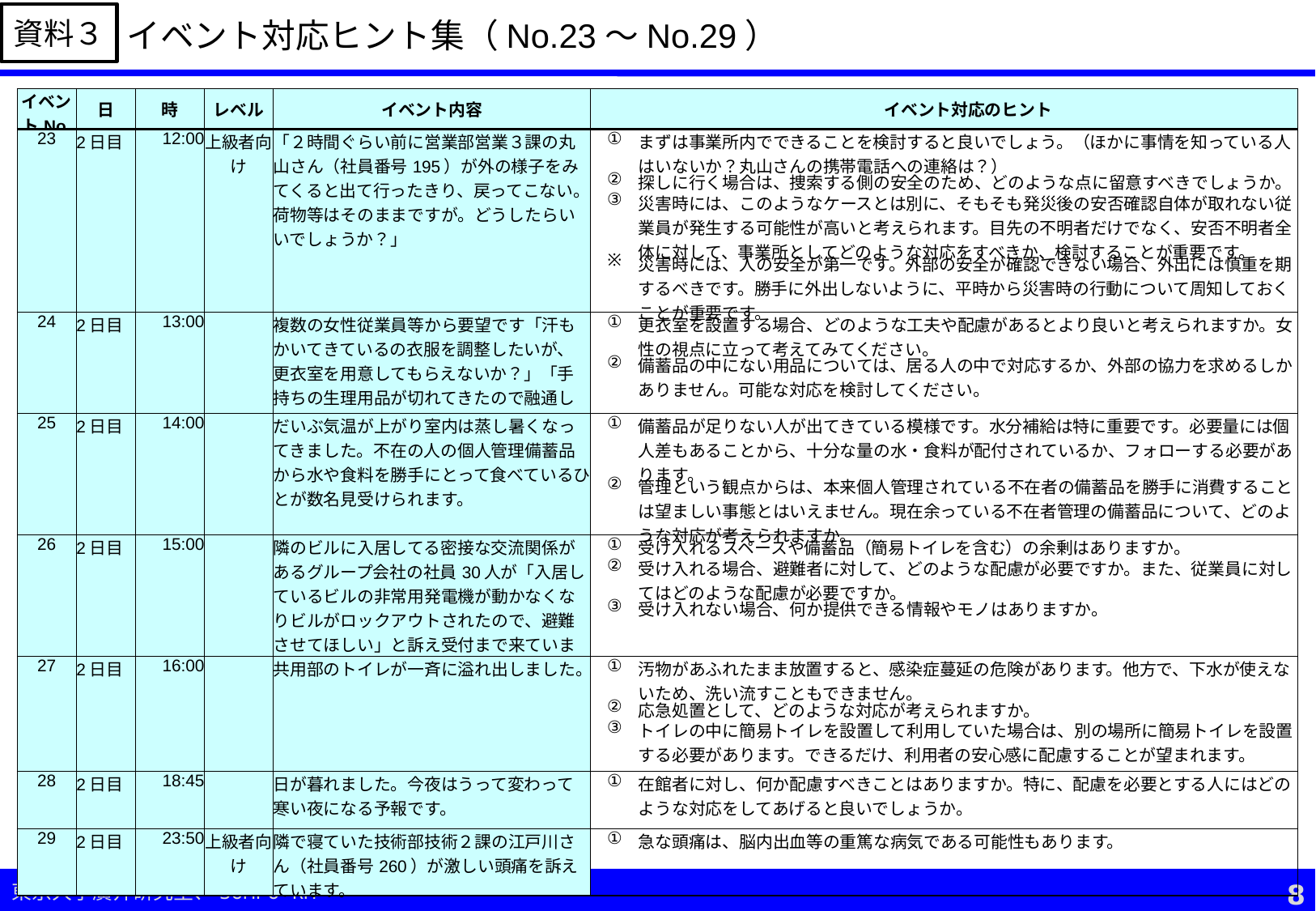

資料３
イベント対応ヒント集（No.23～No.29）
| イベントNo. | 日 | 時 | レベル | イベント内容 |  | イベント対応のヒント |
| --- | --- | --- | --- | --- | --- | --- |
| 23 | 2日目 | 12:00 | 上級者向け | 「２時間ぐらい前に営業部営業３課の丸山さん（社員番号195）が外の様子をみてくると出て行ったきり、戻ってこない。荷物等はそのままですが。どうしたらいいでしょうか？」 | ① | まずは事業所内でできることを検討すると良いでしょう。（ほかに事情を知っている人はいないか？丸山さんの携帯電話への連絡は？） |
|  |  |  |  |  | ② | 探しに行く場合は、捜索する側の安全のため、どのような点に留意すべきでしょうか。 |
|  |  |  |  |  | ③ | 災害時には、このようなケースとは別に、そもそも発災後の安否確認自体が取れない従業員が発生する可能性が高いと考えられます。目先の不明者だけでなく、安否不明者全体に対して、事業所としてどのような対応をすべきか、検討することが重要です。 |
|  |  |  |  |  | ※ | 災害時には、人の安全が第一です。外部の安全が確認できない場合、外出には慎重を期するべきです。勝手に外出しないように、平時から災害時の行動について周知しておくことが重要です。 |
| 24 | 2日目 | 13:00 |  | 複数の女性従業員等から要望です「汗もかいてきているの衣服を調整したいが、更衣室を用意してもらえないか？」「手持ちの生理用品が切れてきたので融通してほしい。」 | ① | 更衣室を設置する場合、どのような工夫や配慮があるとより良いと考えられますか。女性の視点に立って考えてみてください。 |
|  |  |  |  |  | ② | 備蓄品の中にない用品については、居る人の中で対応するか、外部の協力を求めるしかありません。可能な対応を検討してください。 |
| 25 | 2日目 | 14:00 |  | だいぶ気温が上がり室内は蒸し暑くなってきました。不在の人の個人管理備蓄品から水や食料を勝手にとって食べているひとが数名見受けられます。 | ① | 備蓄品が足りない人が出てきている模様です。水分補給は特に重要です。必要量には個人差もあることから、十分な量の水・食料が配付されているか、フォローする必要があります。 |
|  |  |  |  |  | ② | 管理という観点からは、本来個人管理されている不在者の備蓄品を勝手に消費することは望ましい事態とはいえません。現在余っている不在者管理の備蓄品について、どのような対応が考えられますか。 |
| 26 | 2日目 | 15:00 |  | 隣のビルに入居してる密接な交流関係があるグループ会社の社員30人が「入居しているビルの非常用発電機が動かなくなりビルがロックアウトされたので、避難させてほしい」と訴え受付まで来ています。 | ① | 受け入れるスペースや備蓄品（簡易トイレを含む）の余剰はありますか。 |
|  |  |  |  |  | ② | 受け入れる場合、避難者に対して、どのような配慮が必要ですか。また、従業員に対してはどのような配慮が必要ですか。 |
|  |  |  |  |  | ③ | 受け入れない場合、何か提供できる情報やモノはありますか。 |
| 27 | 2日目 | 16:00 |  | 共用部のトイレが一斉に溢れ出しました。 | ① | 汚物があふれたまま放置すると、感染症蔓延の危険があります。他方で、下水が使えないため、洗い流すこともできません。 |
|  |  |  |  |  | ② | 応急処置として、どのような対応が考えられますか。 |
|  |  |  |  |  | ③ | トイレの中に簡易トイレを設置して利用していた場合は、別の場所に簡易トイレを設置する必要があります。できるだけ、利用者の安心感に配慮することが望まれます。 |
| 28 | 2日目 | 18:45 |  | 日が暮れました。今夜はうって変わって寒い夜になる予報です。 | ① | 在館者に対し、何か配慮すべきことはありますか。特に、配慮を必要とする人にはどのような対応をしてあげると良いでしょうか。 |
| 29 | 2日目 | 23:50 | 上級者向け | 隣で寝ていた技術部技術２課の江戸川さん（社員番号260）が激しい頭痛を訴えています。 | ① | 急な頭痛は、脳内出血等の重篤な病気である可能性もあります。 |
8